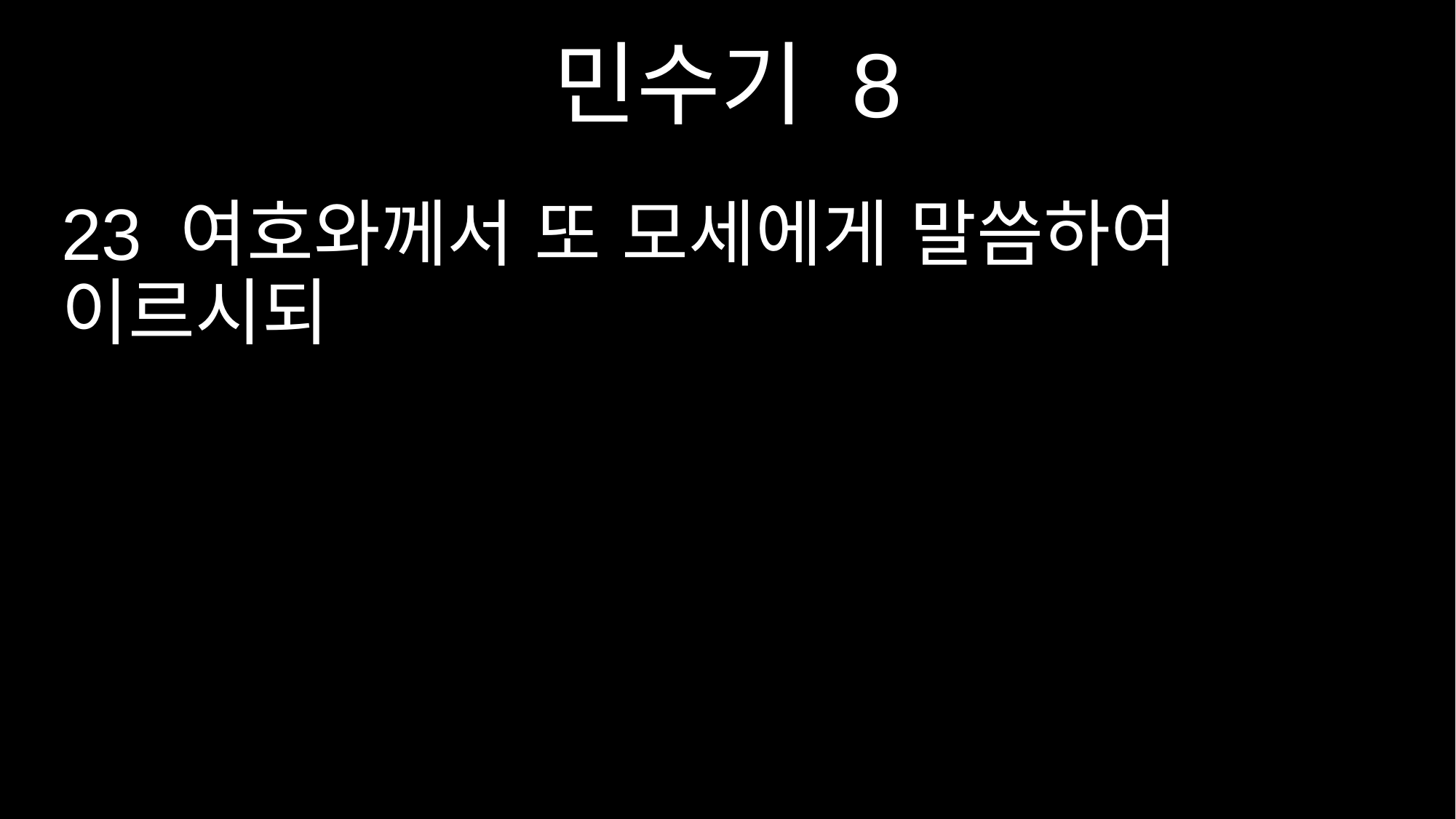

민수기 8
23 여호와께서 또 모세에게 말씀하여 이르시되